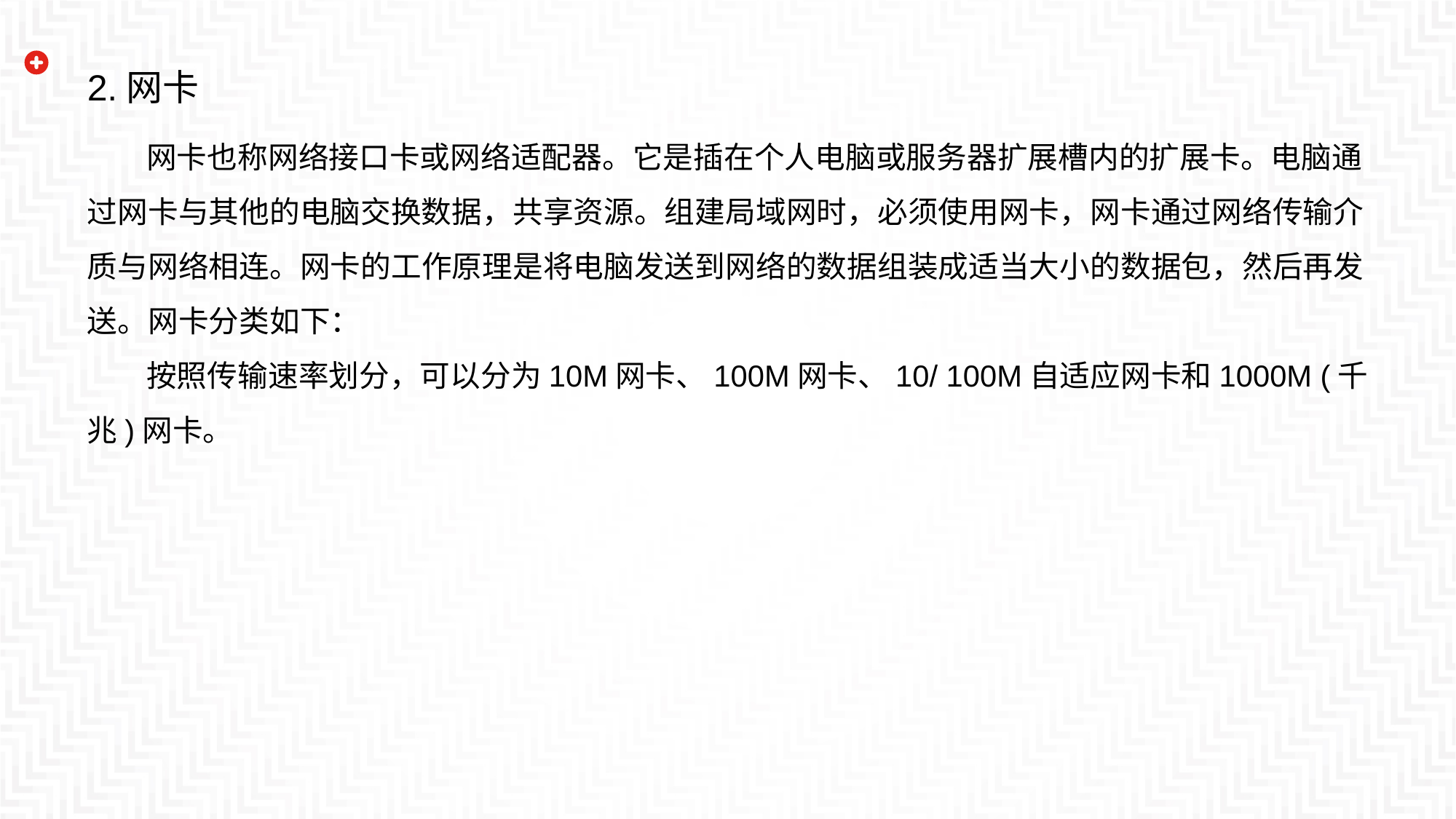

2.网卡
   网卡也称网络接口卡或网络适配器。它是插在个人电脑或服务器扩展槽内的扩展卡。电脑通过网卡与其他的电脑交换数据，共享资源。组建局域网时，必须使用网卡，网卡通过网络传输介质与网络相连。网卡的工作原理是将电脑发送到网络的数据组装成适当大小的数据包，然后再发送。网卡分类如下：
   按照传输速率划分，可以分为10M网卡、100M网卡、10/ 100M自适应网卡和1000M (千兆)网卡。